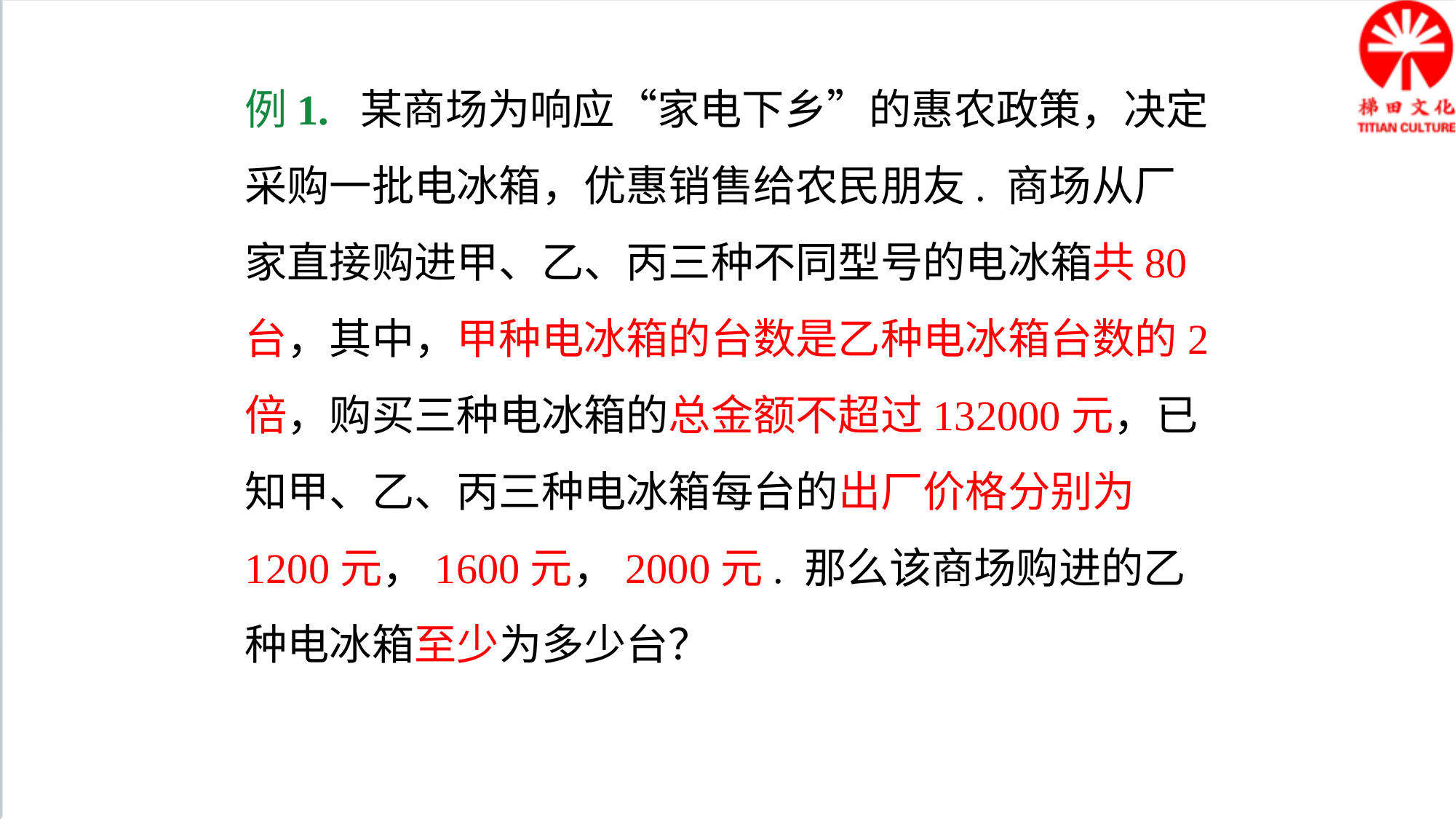

例1.  某商场为响应“家电下乡”的惠农政策，决定采购一批电冰箱，优惠销售给农民朋友. 商场从厂家直接购进甲、乙、丙三种不同型号的电冰箱共80台，其中，甲种电冰箱的台数是乙种电冰箱台数的2倍，购买三种电冰箱的总金额不超过132000元，已知甲、乙、丙三种电冰箱每台的出厂价格分别为1200元，1600元，2000元. 那么该商场购进的乙种电冰箱至少为多少台？